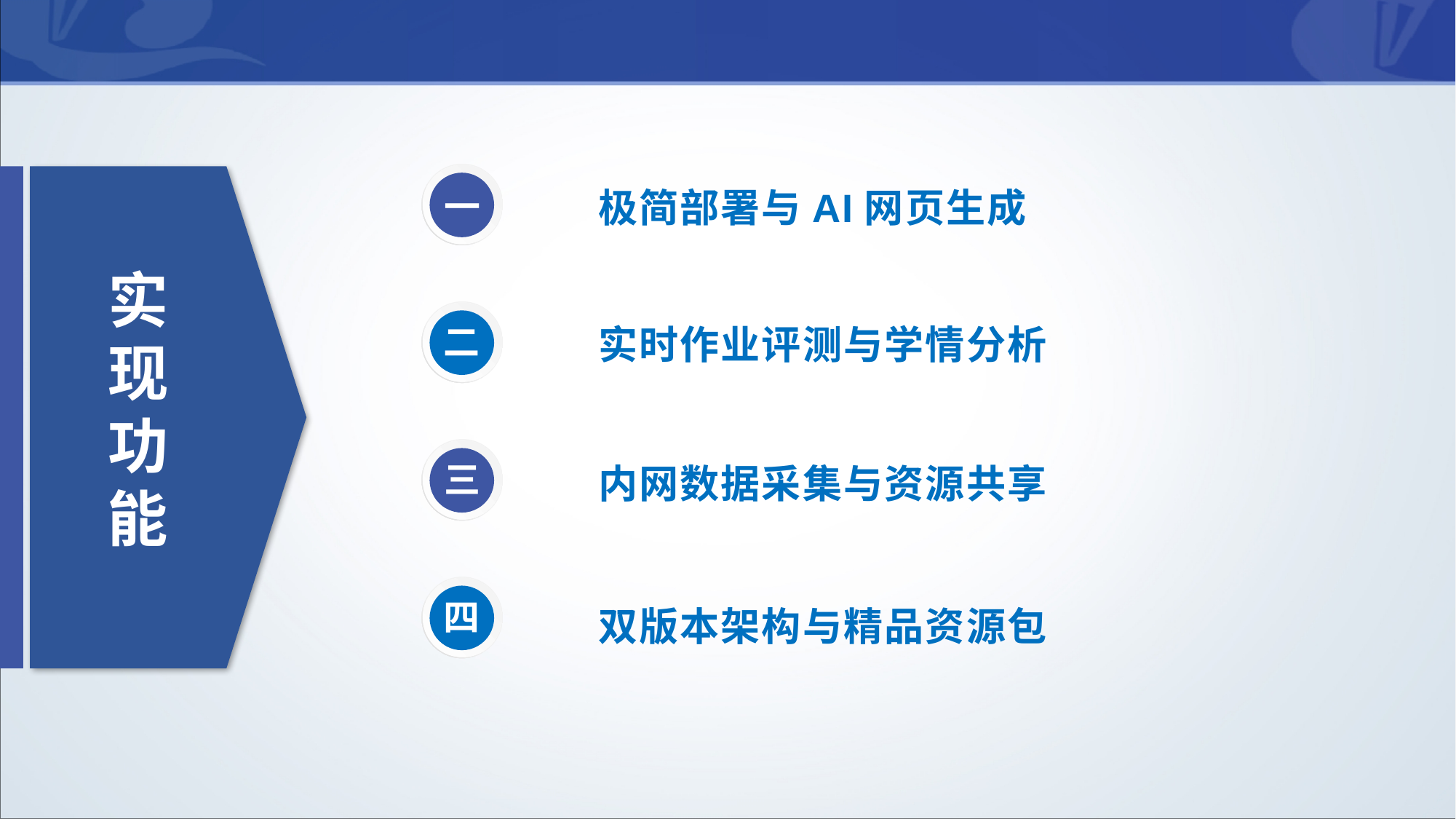

一

实现功能
极简部署与AI网页生成

二
实时作业评测与学情分析

三
内网数据采集与资源共享

四
双版本架构与精品资源包